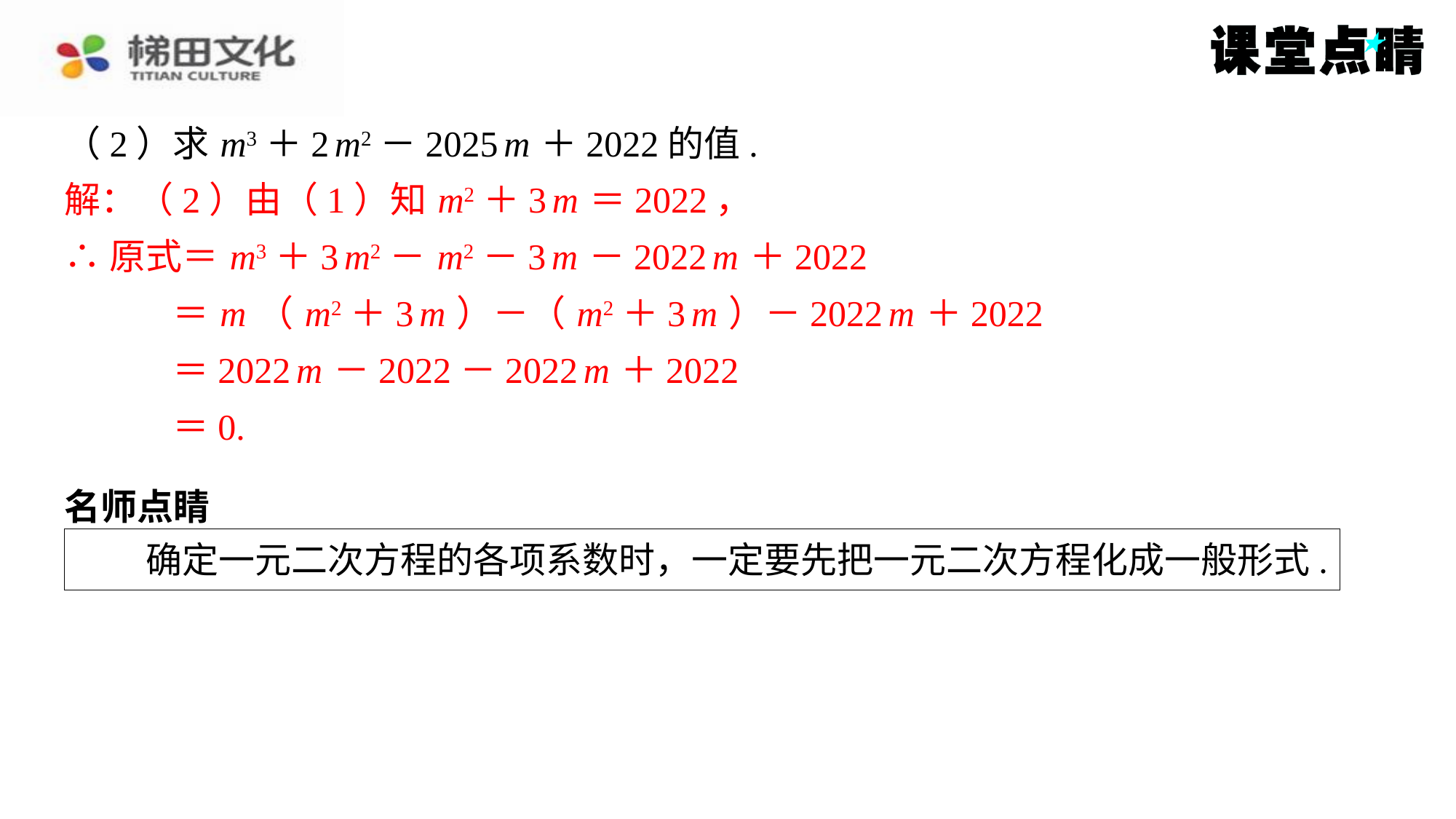

（2）求 m3＋2 m2－2025 m ＋2022的值.
解：（2）由（1）知 m2＋3 m ＝2022，
∴原式＝ m3＋3 m2－ m2－3 m －2022 m ＋2022
＝ m （ m2＋3 m ）－（ m2＋3 m ）－2022 m ＋2022
＝2022 m －2022－2022 m ＋2022
＝0.
解：（2）由（1）知 m2＋3 m ＝2022，
∴原式＝ m3＋3 m2－ m2－3 m －2022 m ＋2022
＝ m （ m2＋3 m ）－（ m2＋3 m ）－2022 m ＋2022
＝2022 m －2022－2022 m ＋2022
＝0.
名师点睛
　　确定一元二次方程的各项系数时，一定要先把一元二次方程化成一般形式.